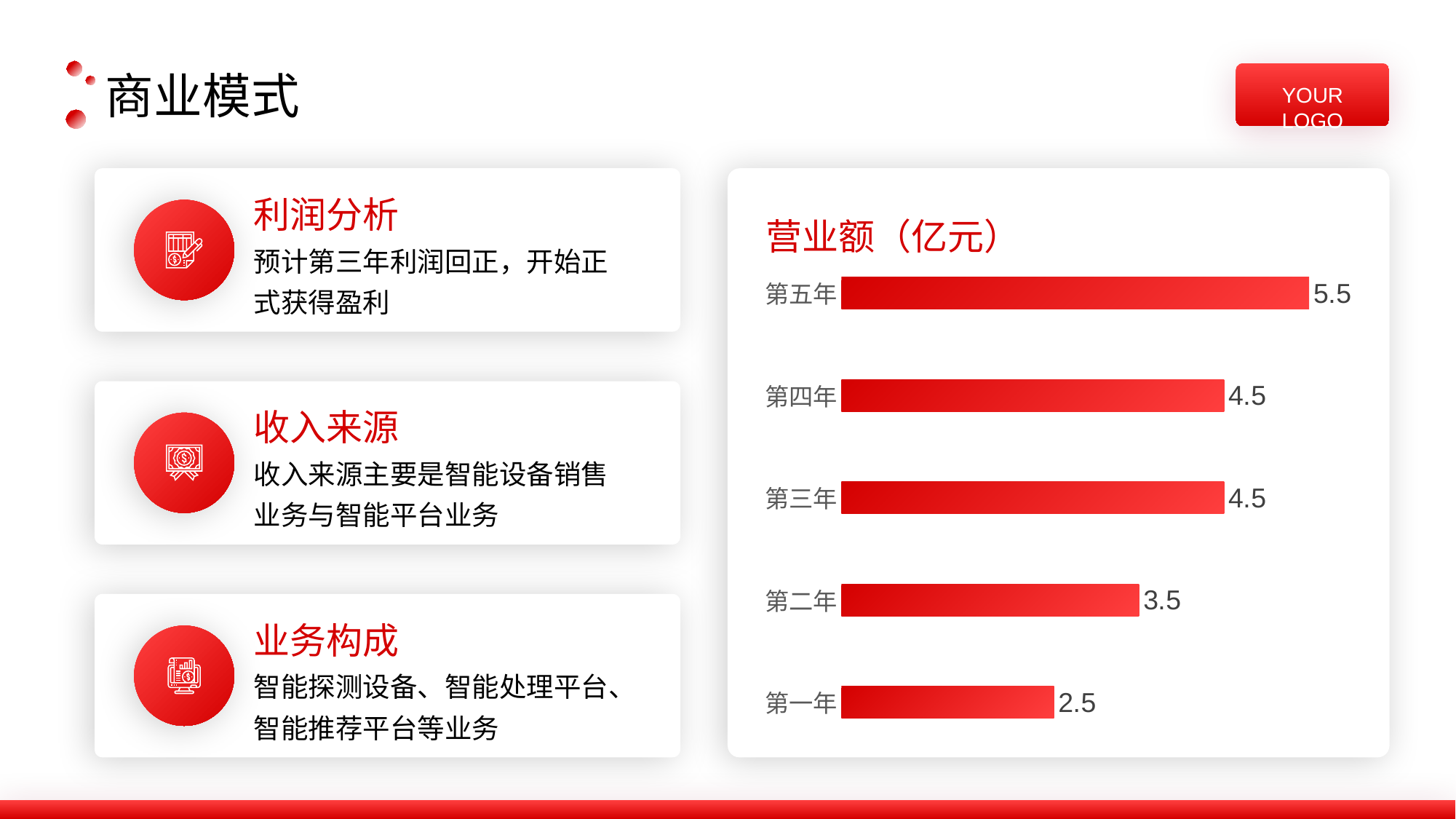

商业模式

利润分析

预计第三年利润回正，开始正式获得盈利
营业额（亿元）

### Chart

| Category | 系列 1 |
|---|---|
| 第一年 | 2.5 |
| 第二年 | 3.5 |
| 第三年 | 4.5 |
| 第四年 | 4.5 |
| 第五年 | 5.5 |
收入来源

收入来源主要是智能设备销售业务与智能平台业务

业务构成

智能探测设备、智能处理平台、智能推荐平台等业务